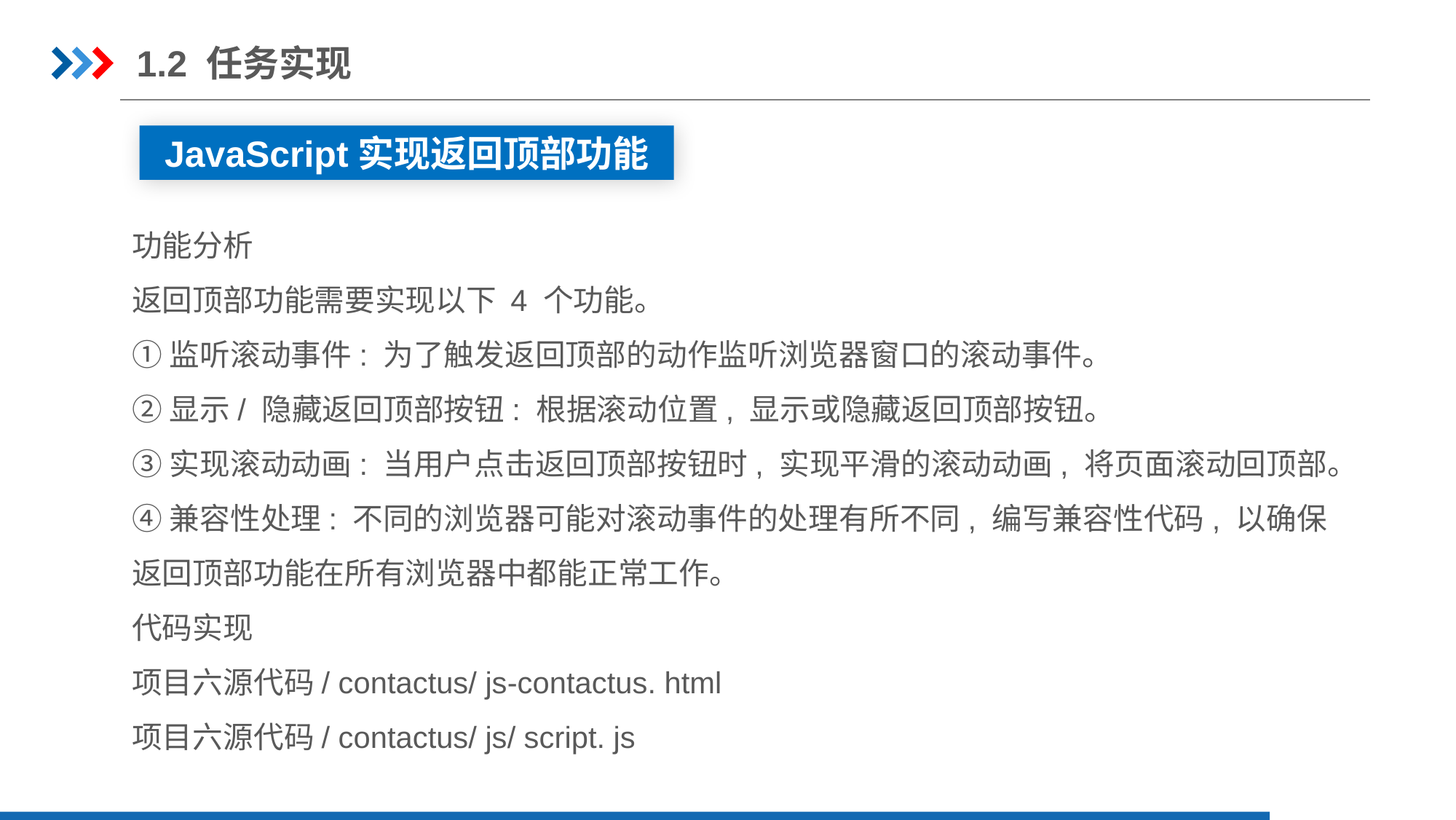

1.2 任务实现
JavaScript实现返回顶部功能
功能分析
返回顶部功能需要实现以下 4 个功能。
①监听滚动事件: 为了触发返回顶部的动作监听浏览器窗口的滚动事件。
②显示/ 隐藏返回顶部按钮: 根据滚动位置, 显示或隐藏返回顶部按钮。
③实现滚动动画: 当用户点击返回顶部按钮时, 实现平滑的滚动动画, 将页面滚动回顶部。
④兼容性处理: 不同的浏览器可能对滚动事件的处理有所不同, 编写兼容性代码, 以确保返回顶部功能在所有浏览器中都能正常工作。
代码实现
项目六源代码/ contactus/ js-contactus. html
项目六源代码/ contactus/ js/ script. js